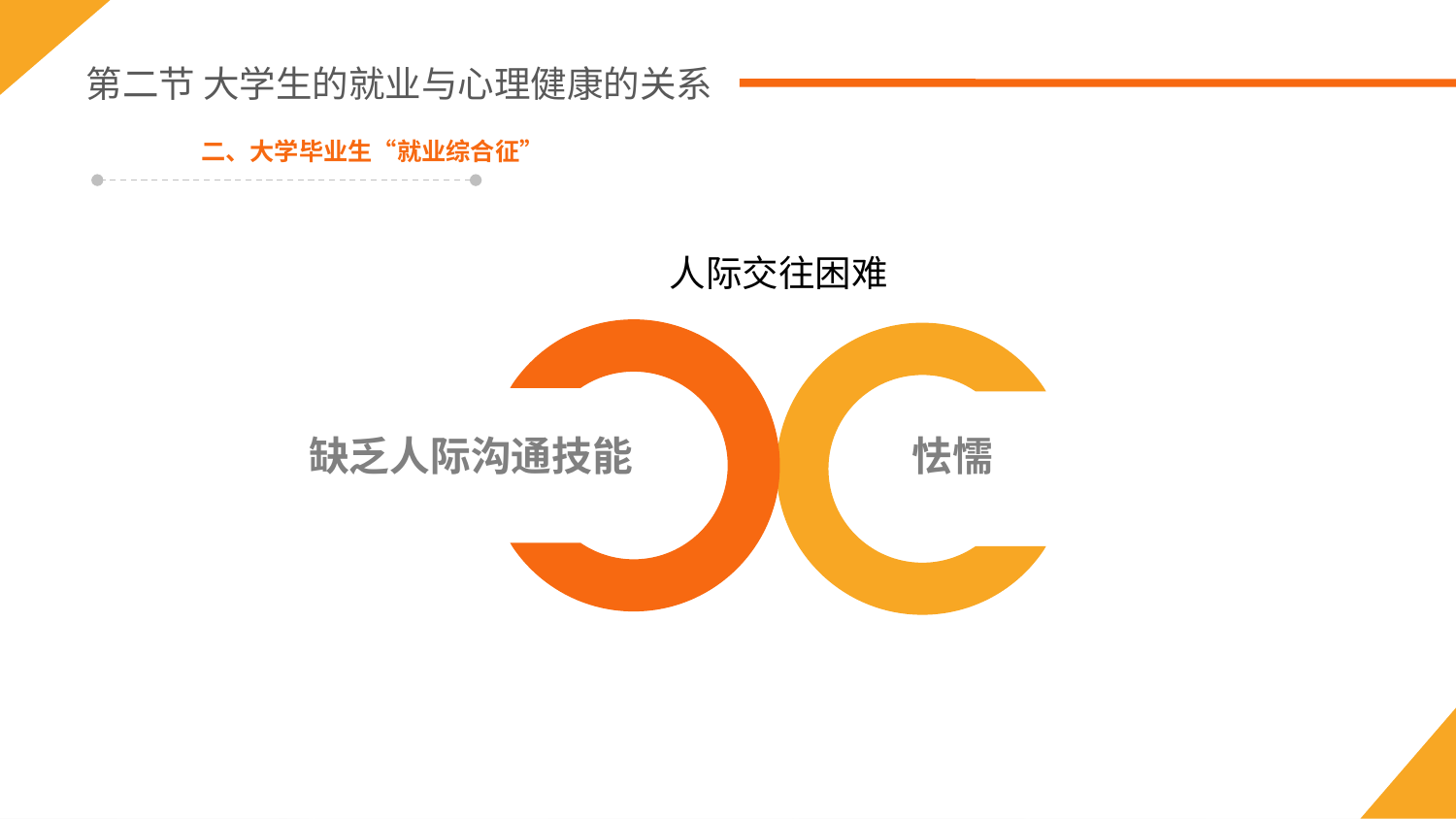

第二节 大学生的就业与心理健康的关系
二、大学毕业生“就业综合征”
人际交往困难

缺乏人际沟通技能
怯懦